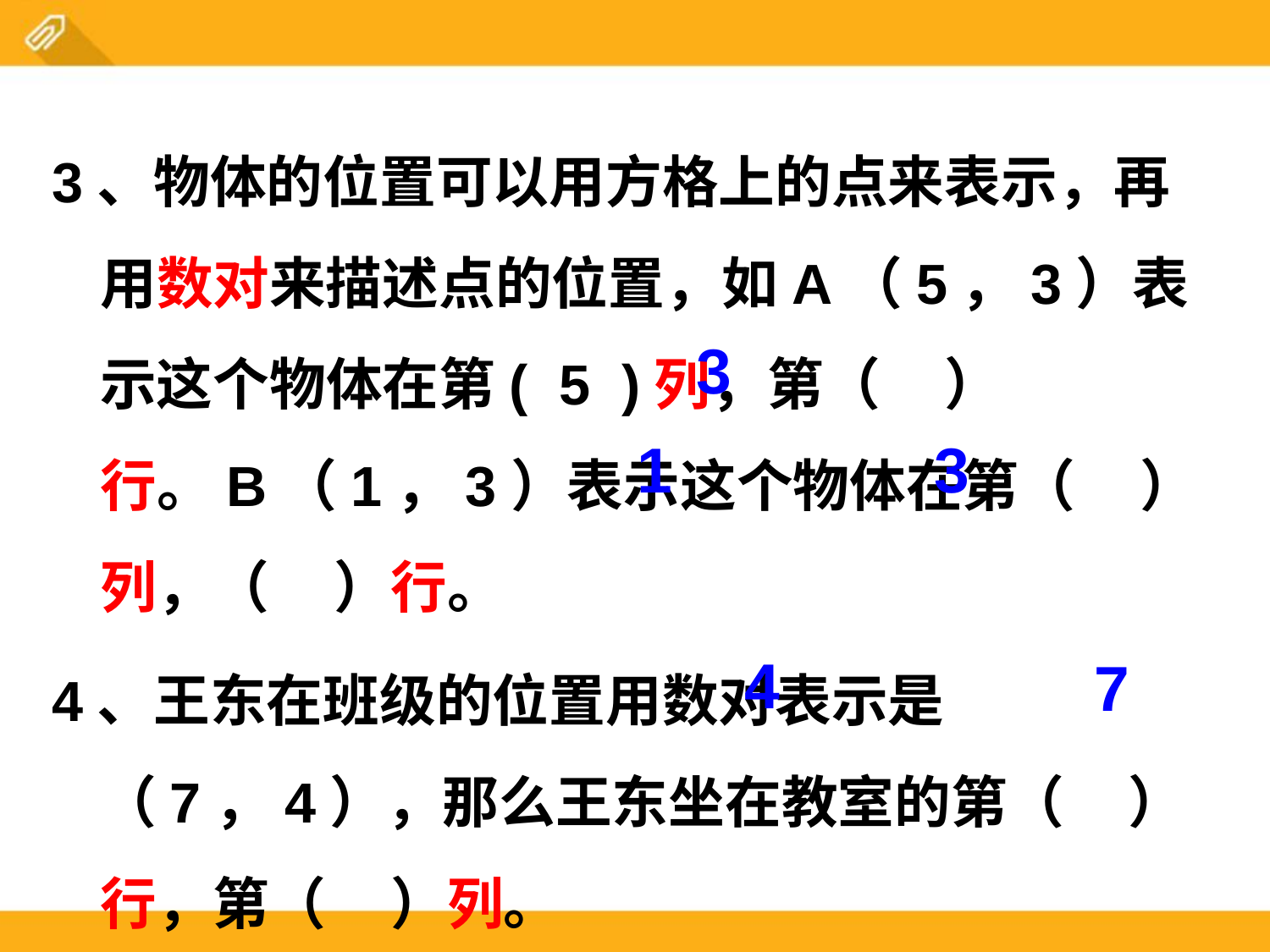

3、物体的位置可以用方格上的点来表示，再用数对来描述点的位置，如A（5，3）表示这个物体在第(  5  )列，第（     ）行。B（1，3）表示这个物体在第（     ）列，（     ）行。
4、王东在班级的位置用数对表示是（7，4），那么王东坐在教室的第（     ）行，第（     ）列。
3
3
1
4
7